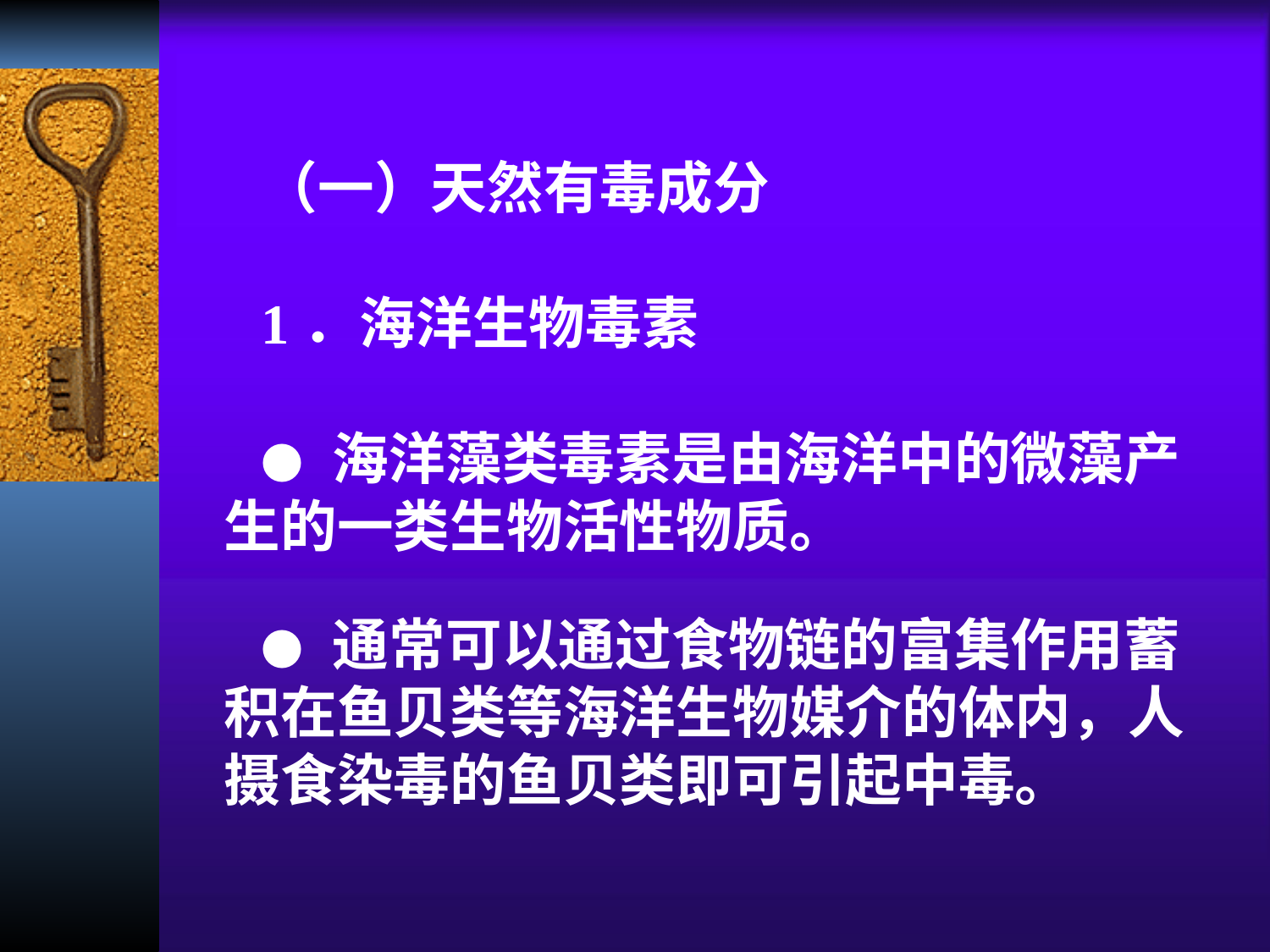

（一）天然有毒成分

1．海洋生物毒素

●  海洋藻类毒素是由海洋中的微藻产生的一类生物活性物质。

●  通常可以通过食物链的富集作用蓄积在鱼贝类等海洋生物媒介的体内，人摄食染毒的鱼贝类即可引起中毒。